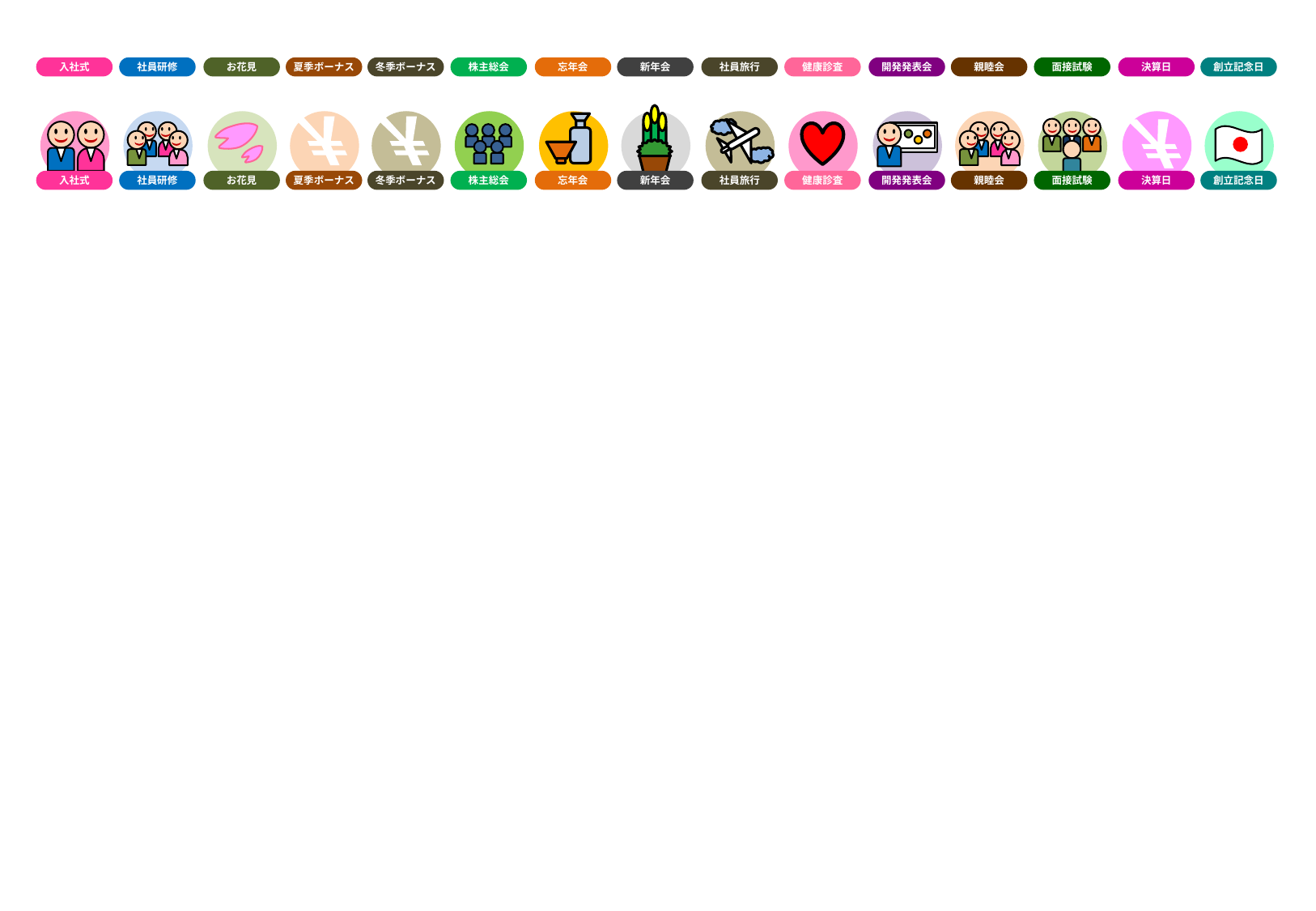

入社式
社員研修
お花見
夏季ボーナス
冬季ボーナス
株主総会
忘年会
新年会
社員旅行
健康診査
開発発表会
親睦会
面接試験
決算日
創立記念日

新年会

入社式

社員研修

お花見

￥
夏季ボーナス

￥
冬季ボーナス

株主総会

忘年会

社員旅行

健康診査

開発発表会

親睦会

面接試験

￥
決算日

創立記念日